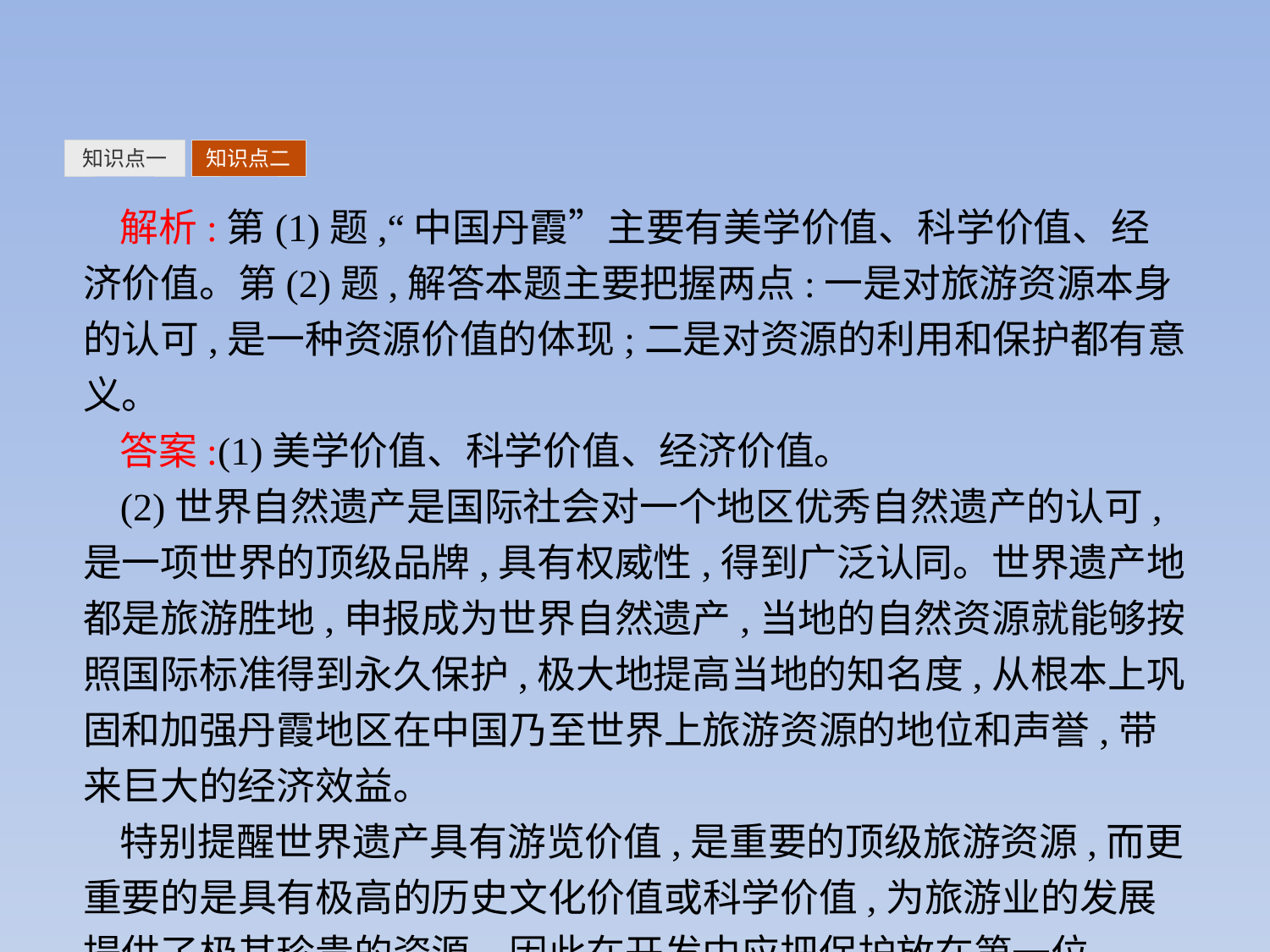

知识点一
知识点二
解析:第(1)题,“中国丹霞”主要有美学价值、科学价值、经济价值。第(2)题,解答本题主要把握两点:一是对旅游资源本身的认可,是一种资源价值的体现;二是对资源的利用和保护都有意义。
答案:(1)美学价值、科学价值、经济价值。
(2)世界自然遗产是国际社会对一个地区优秀自然遗产的认可,是一项世界的顶级品牌,具有权威性,得到广泛认同。世界遗产地都是旅游胜地,申报成为世界自然遗产,当地的自然资源就能够按照国际标准得到永久保护,极大地提高当地的知名度,从根本上巩固和加强丹霞地区在中国乃至世界上旅游资源的地位和声誉,带来巨大的经济效益。
特别提醒世界遗产具有游览价值,是重要的顶级旅游资源,而更重要的是具有极高的历史文化价值或科学价值,为旅游业的发展提供了极其珍贵的资源。因此在开发中应把保护放在第一位。